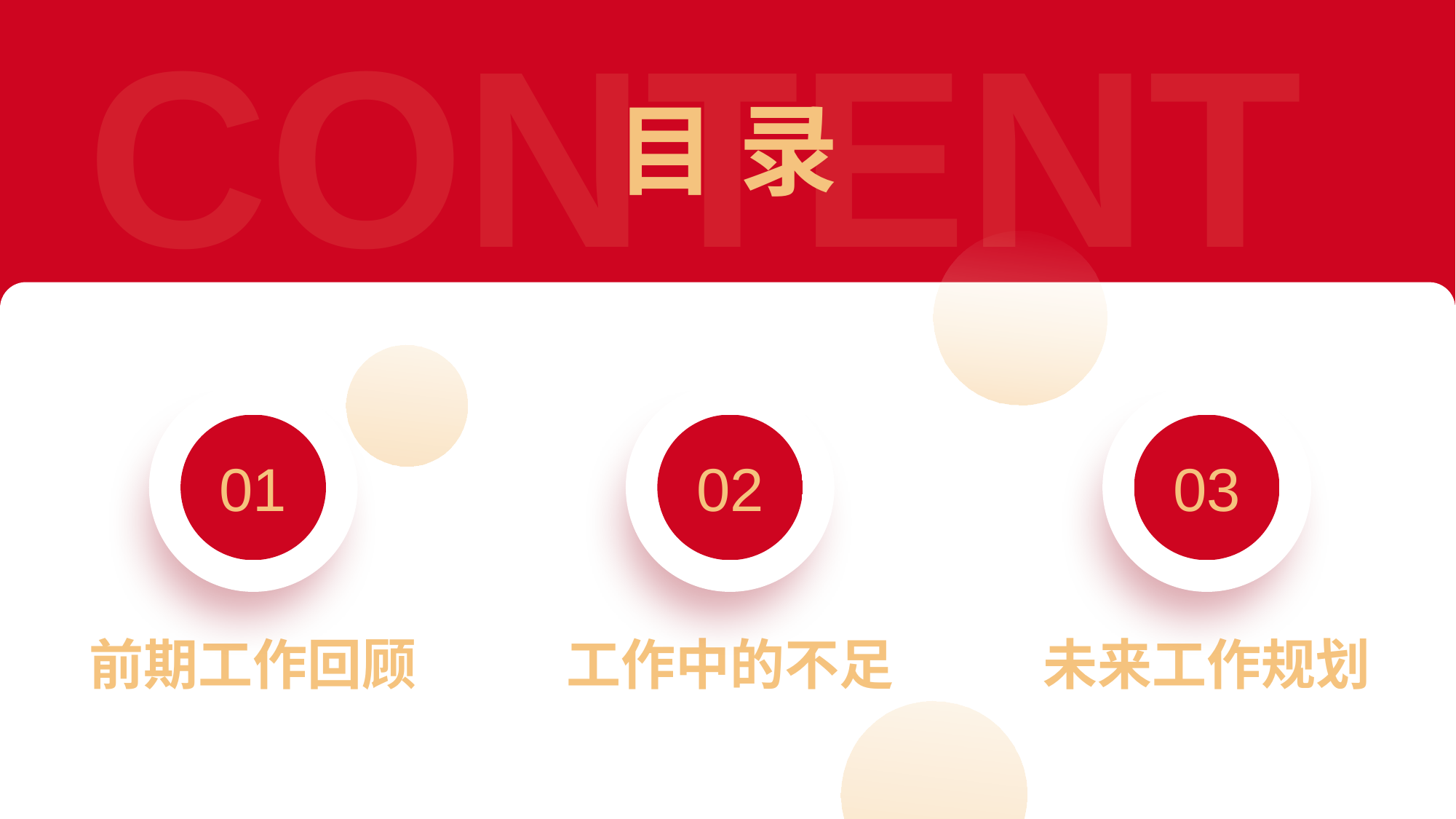

CONTENTS
目 录

01
前期工作回顾

02
工作中的不足

03
未来工作规划